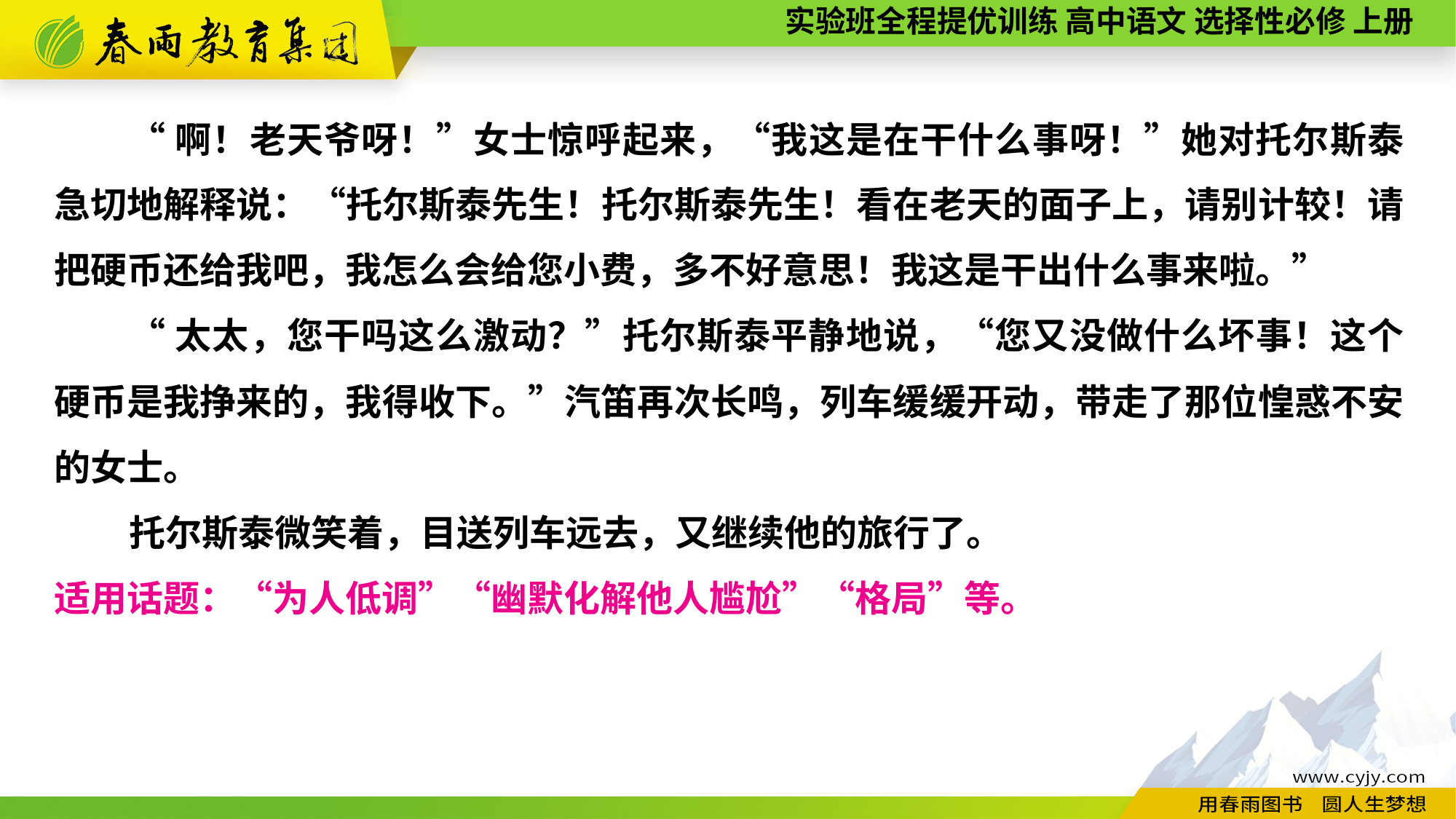

“啊！老天爷呀！”女士惊呼起来，“我这是在干什么事呀！”她对托尔斯泰急切地解释说：“托尔斯泰先生！托尔斯泰先生！看在老天的面子上，请别计较！请把硬币还给我吧，我怎么会给您小费，多不好意思！我这是干出什么事来啦。”
“太太，您干吗这么激动？”托尔斯泰平静地说，“您又没做什么坏事！这个硬币是我挣来的，我得收下。”汽笛再次长鸣，列车缓缓开动，带走了那位惶惑不安的女士。
托尔斯泰微笑着，目送列车远去，又继续他的旅行了。
适用话题：“为人低调”“幽默化解他人尴尬”“格局”等。